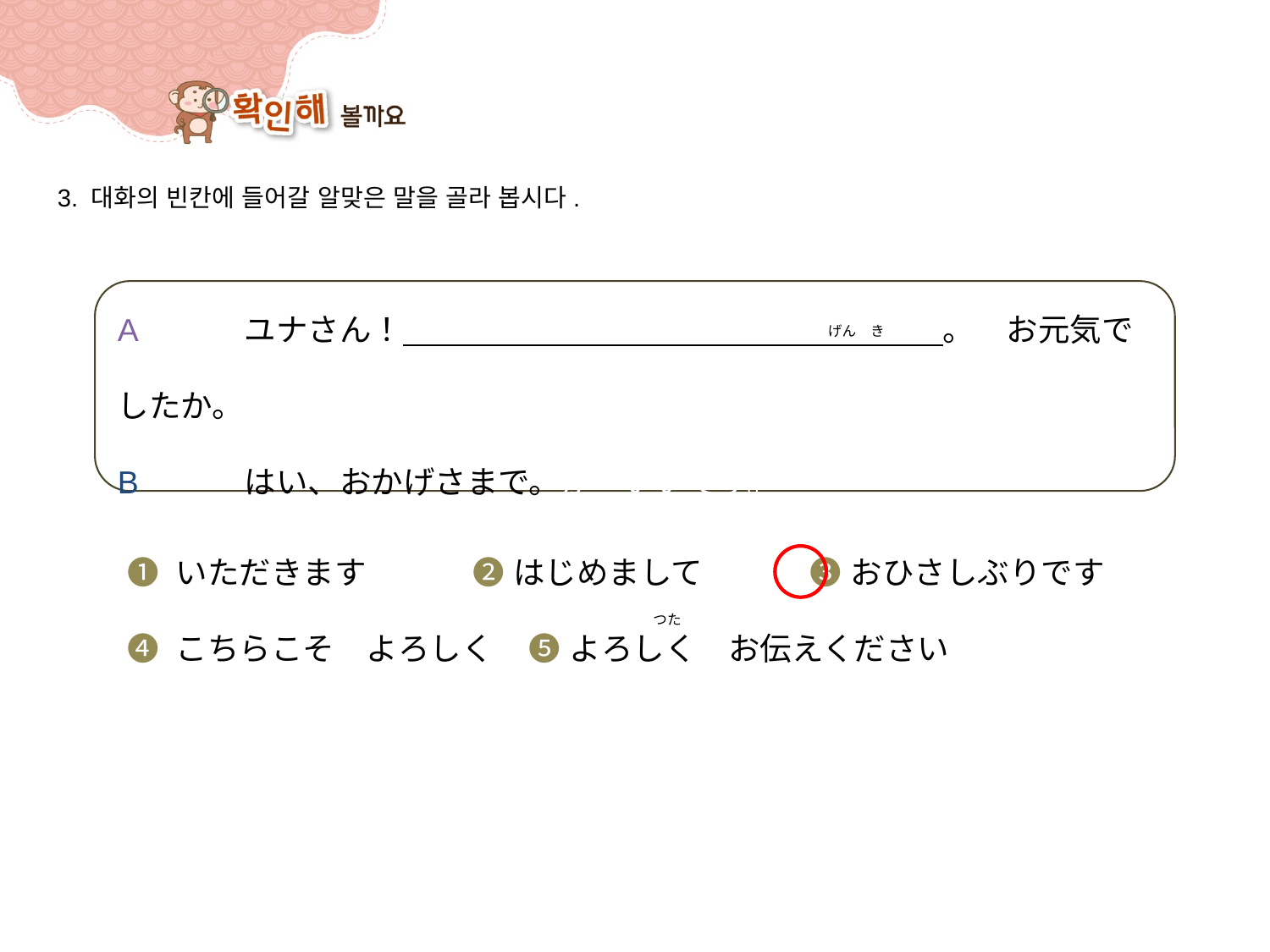

3. 대화의 빈칸에 들어갈 알맞은 말을 골라 봅시다.
A	ユナさん！　　　　　　　　　　　　　　　　　。　お元気でしたか。ますか。
B	はい、おかげさまで。が　いいです。
げん　き
➊ いただきます            ➋ はじめまして            ➌ おひさしぶりです

➍ こちらこそ　よろしく    ➎ よろしく　お伝えください

つた